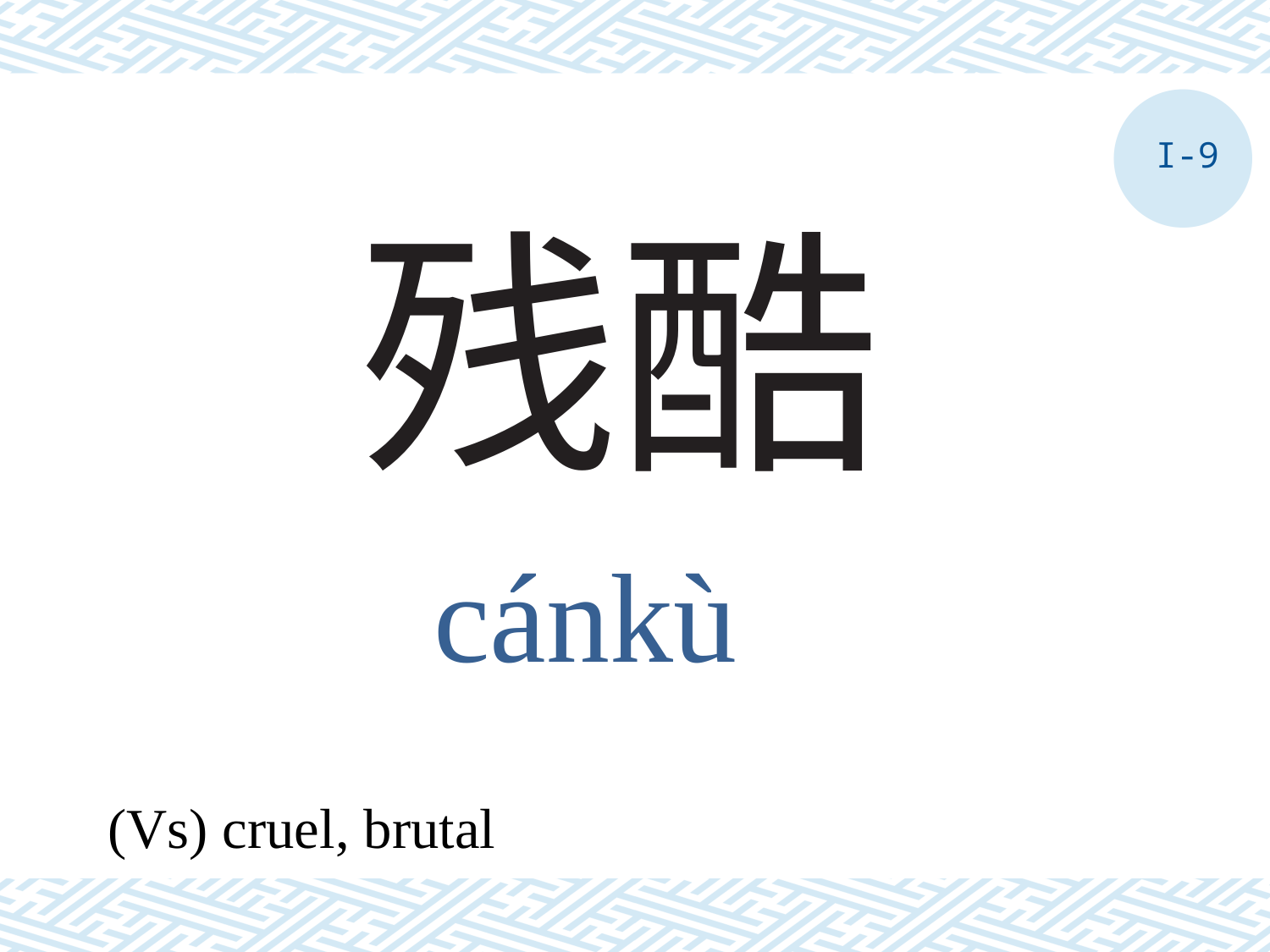

I-9

# 残酷
cánkù
(Vs) cruel, brutal